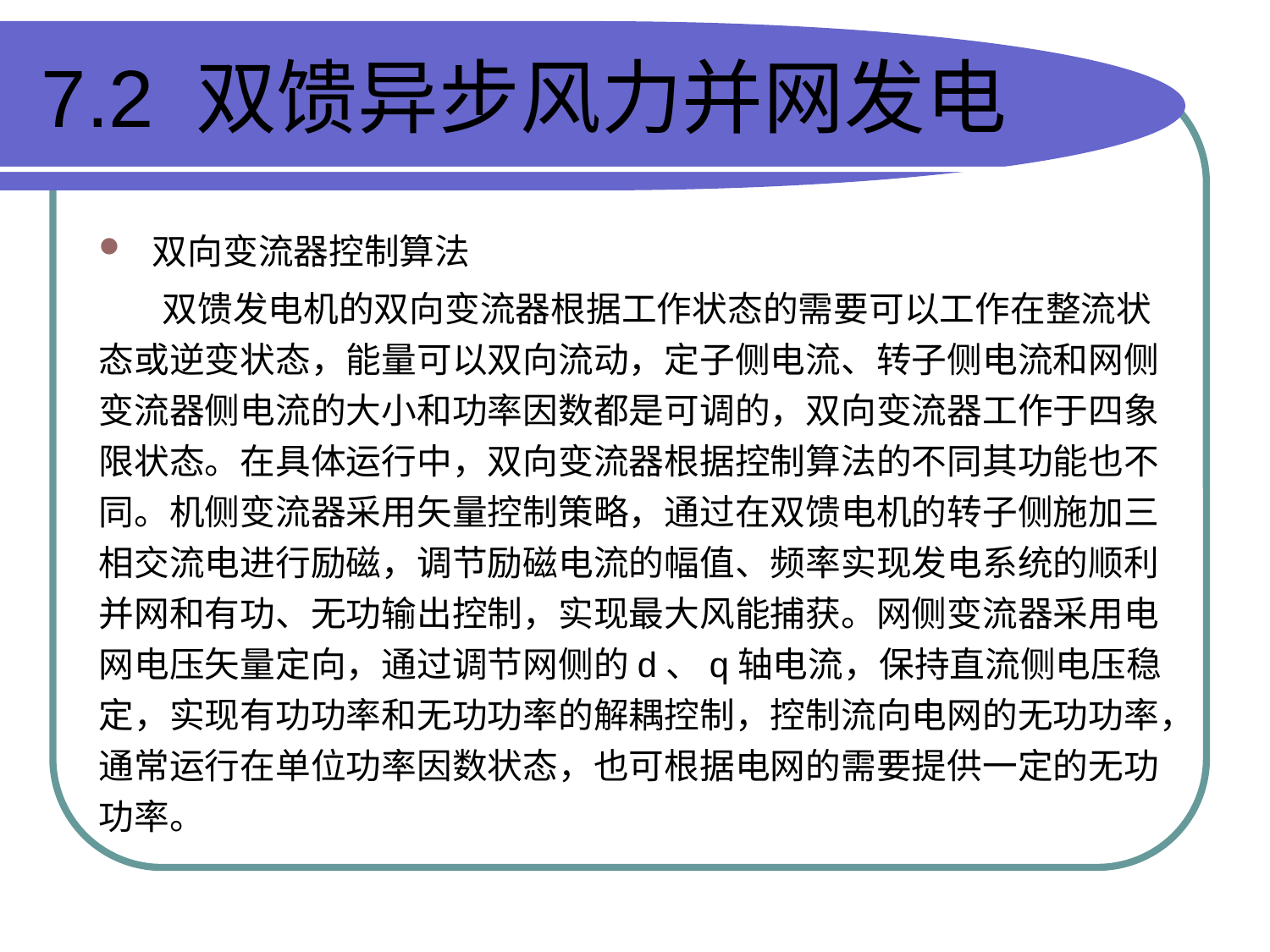

# 7.2 双馈异步风力并网发电
双向变流器控制算法
       双馈发电机的双向变流器根据工作状态的需要可以工作在整流状态或逆变状态，能量可以双向流动，定子侧电流、转子侧电流和网侧变流器侧电流的大小和功率因数都是可调的，双向变流器工作于四象限状态。在具体运行中，双向变流器根据控制算法的不同其功能也不同。机侧变流器采用矢量控制策略，通过在双馈电机的转子侧施加三相交流电进行励磁，调节励磁电流的幅值、频率实现发电系统的顺利并网和有功、无功输出控制，实现最大风能捕获。网侧变流器采用电网电压矢量定向，通过调节网侧的d、q轴电流，保持直流侧电压稳定，实现有功功率和无功功率的解耦控制，控制流向电网的无功功率，通常运行在单位功率因数状态，也可根据电网的需要提供一定的无功功率。
153